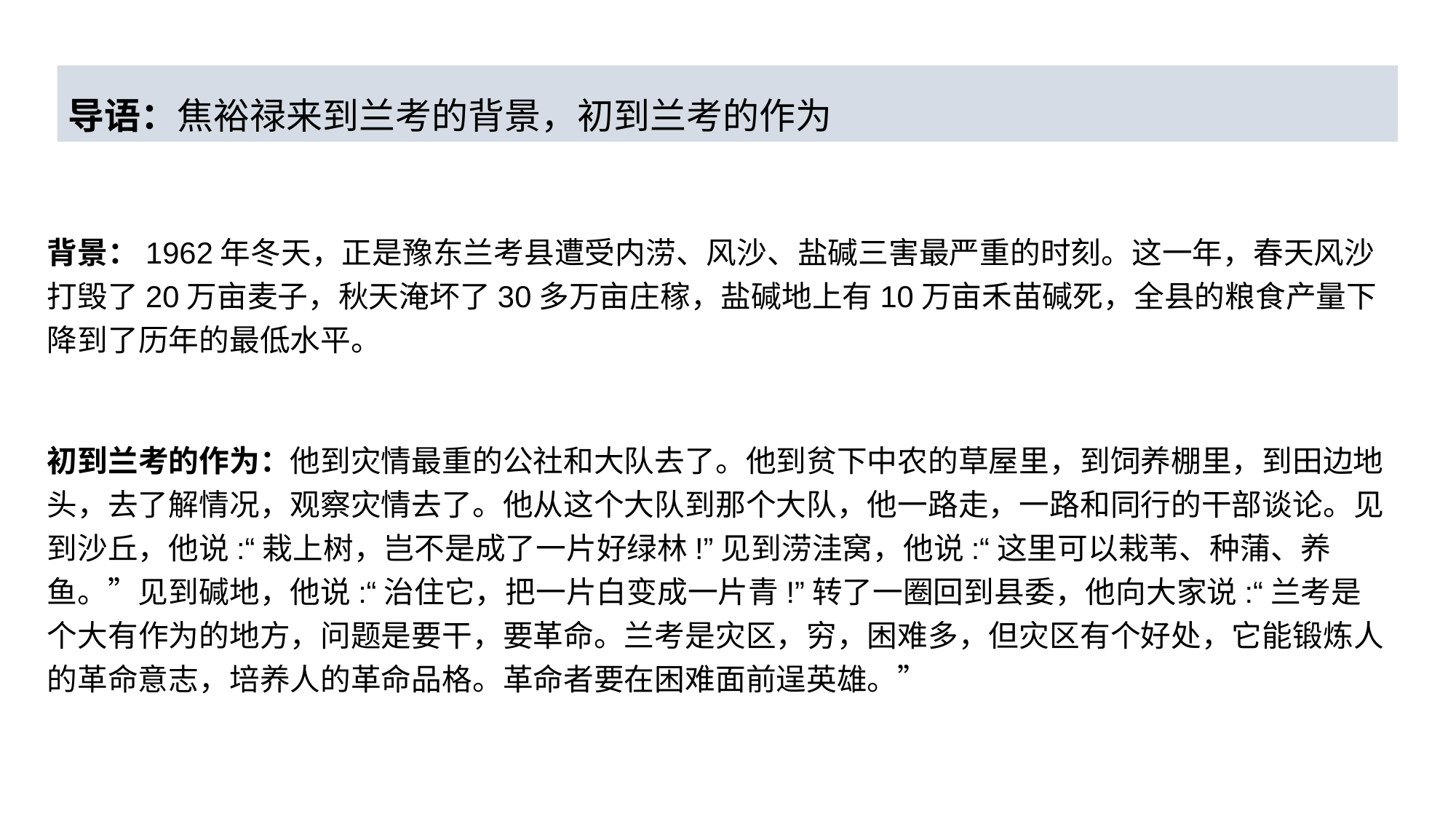

导语：焦裕禄来到兰考的背景，初到兰考的作为
背景：1962年冬天，正是豫东兰考县遭受内涝、风沙、盐碱三害最严重的时刻。这一年，春天风沙打毁了20万亩麦子，秋天淹坏了30多万亩庄稼，盐碱地上有10万亩禾苗碱死，全县的粮食产量下降到了历年的最低水平。
初到兰考的作为：他到灾情最重的公社和大队去了。他到贫下中农的草屋里，到饲养棚里，到田边地头，去了解情况，观察灾情去了。他从这个大队到那个大队，他一路走，一路和同行的干部谈论。见到沙丘，他说:“栽上树，岂不是成了一片好绿林!”见到涝洼窝，他说:“这里可以栽苇、种蒲、养鱼。”见到碱地，他说:“治住它，把一片白变成一片青!”转了一圈回到县委，他向大家说:“兰考是个大有作为的地方，问题是要干，要革命。兰考是灾区，穷，困难多，但灾区有个好处，它能锻炼人的革命意志，培养人的革命品格。革命者要在困难面前逞英雄。”